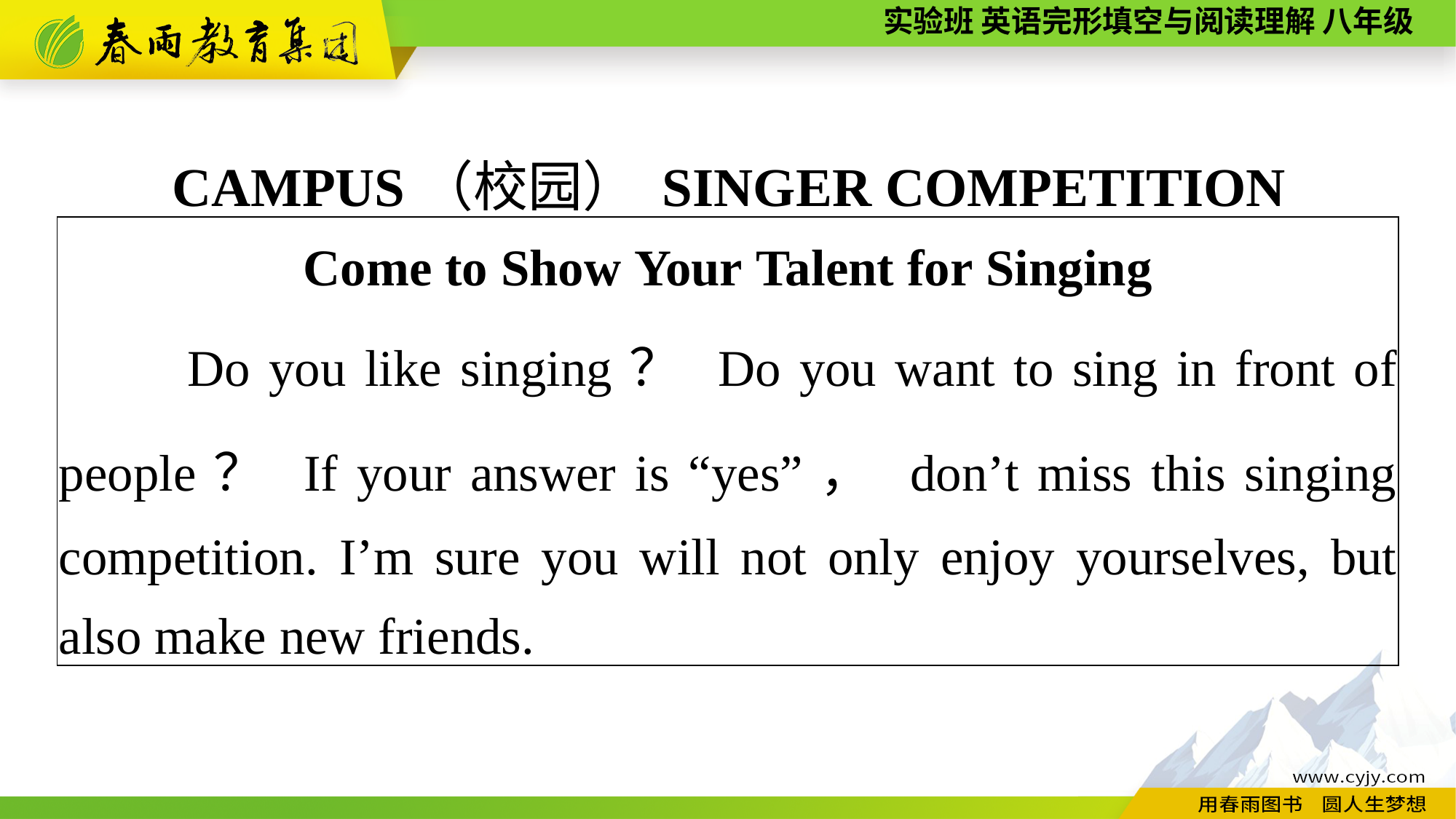

CAMPUS（校园） SINGER COMPETITION
| Come to Show Your Talent for Singing 　　Do you like singing？ Do you want to sing in front of people？ If your answer is “yes”， don’t miss this singing competition. I’m sure you will not only enjoy yourselves, but also make new friends. |
| --- |